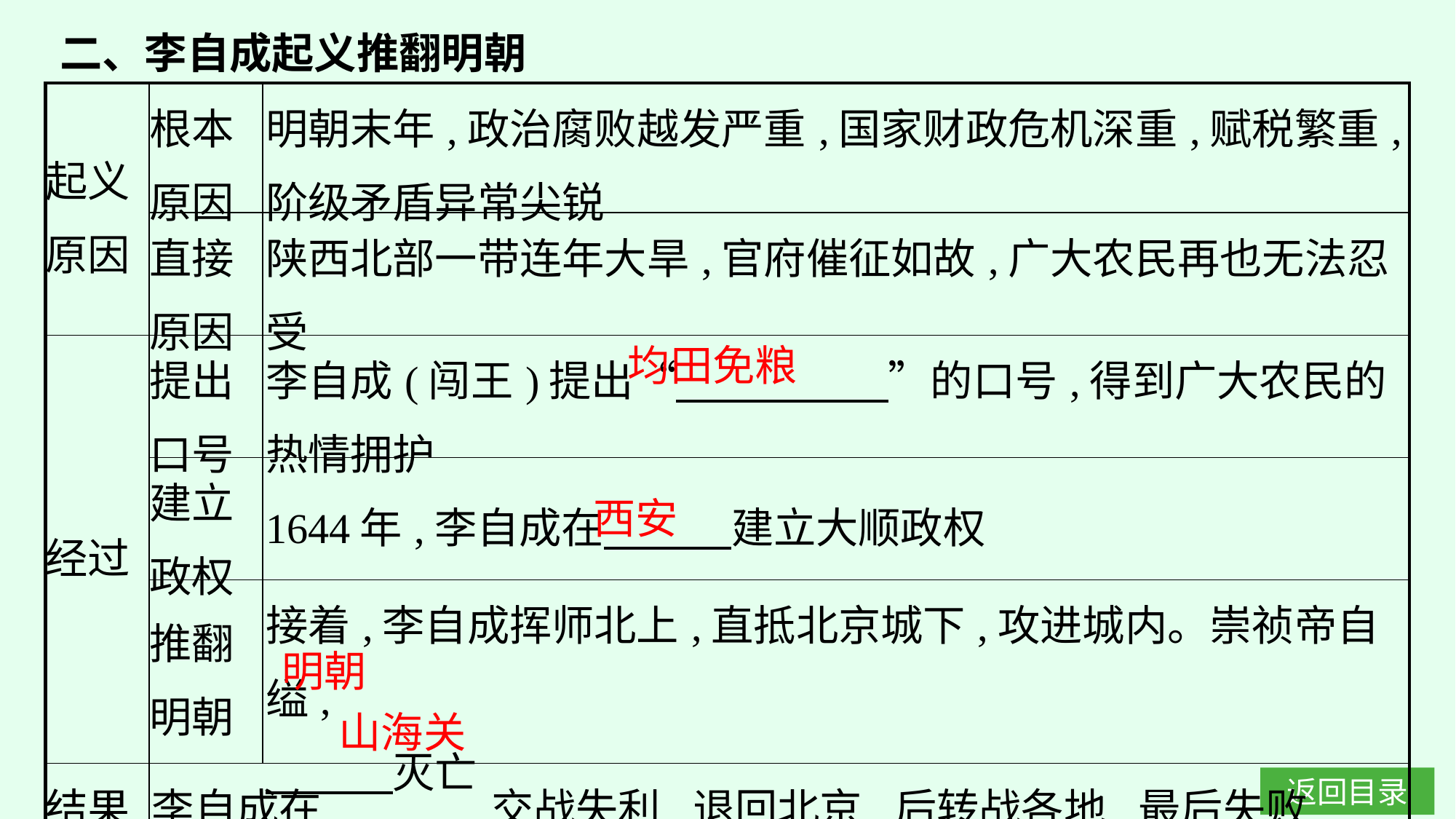

二、李自成起义推翻明朝
| 起义 原因 | 根本 原因 | 明朝末年,政治腐败越发严重,国家财政危机深重,赋税繁重,阶级矛盾异常尖锐 |
| --- | --- | --- |
|  | 直接 原因 | 陕西北部一带连年大旱,官府催征如故,广大农民再也无法忍受 |
| 经过 | 提出 口号 | 李自成(闯王)提出“　　　　　”的口号,得到广大农民的热情拥护 |
|  | 建立 政权 | 1644年,李自成在　　　建立大顺政权 |
|  | 推翻 明朝 | 接着,李自成挥师北上,直抵北京城下,攻进城内。崇祯帝自缢, 　　　灭亡 |
| 结果 | 李自成在　　　　交战失利,退回北京,后转战各地,最后失败 |  |
均田免粮
西安
明朝
山海关